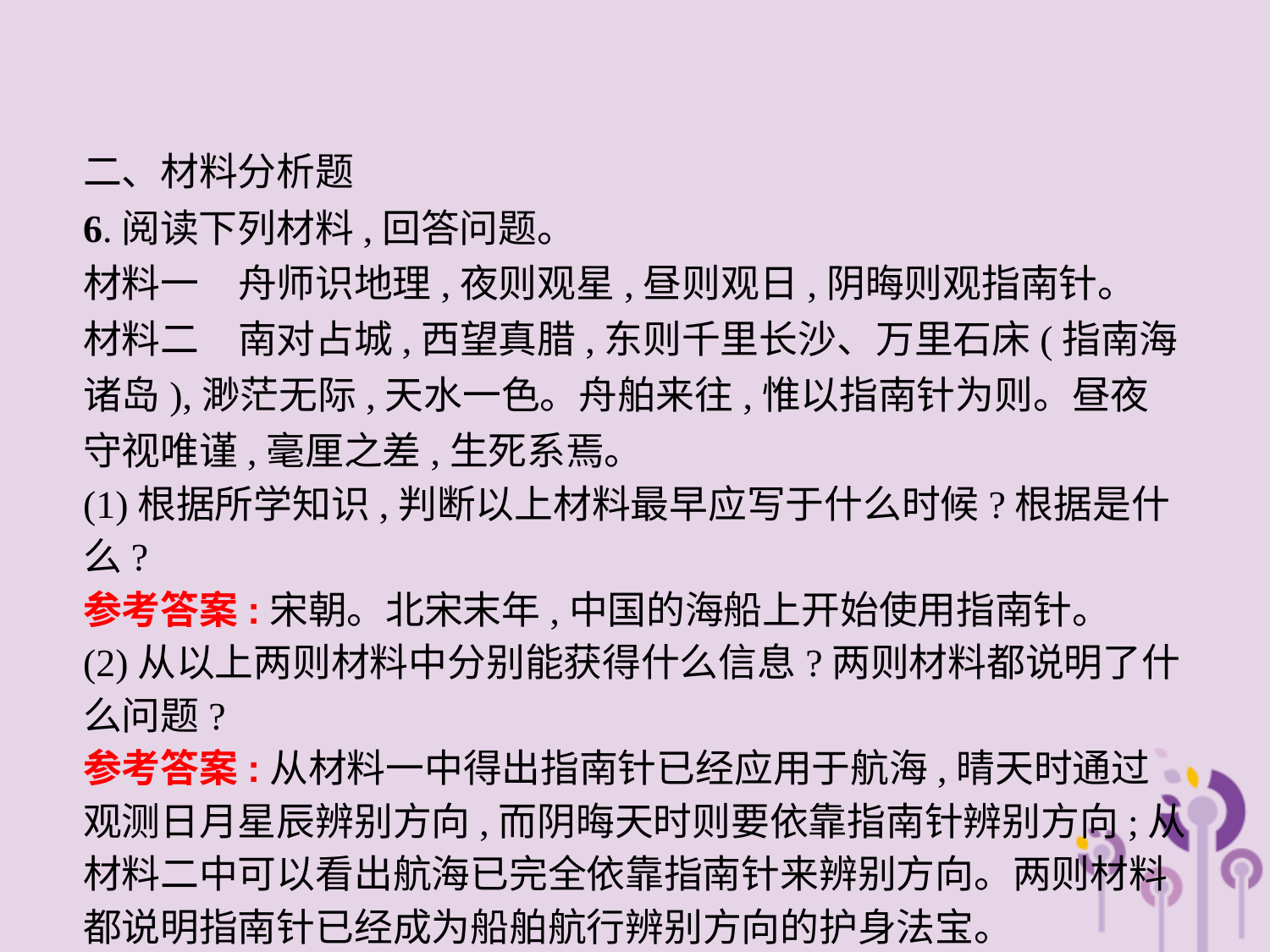

二、材料分析题
6.阅读下列材料,回答问题。
材料一　舟师识地理,夜则观星,昼则观日,阴晦则观指南针。
材料二　南对占城,西望真腊,东则千里长沙、万里石床(指南海诸岛),渺茫无际,天水一色。舟舶来往,惟以指南针为则。昼夜守视唯谨,毫厘之差,生死系焉。
(1)根据所学知识,判断以上材料最早应写于什么时候?根据是什么?
参考答案:宋朝。北宋末年,中国的海船上开始使用指南针。
(2)从以上两则材料中分别能获得什么信息?两则材料都说明了什么问题?
参考答案:从材料一中得出指南针已经应用于航海,晴天时通过观测日月星辰辨别方向,而阴晦天时则要依靠指南针辨别方向;从材料二中可以看出航海已完全依靠指南针来辨别方向。两则材料都说明指南针已经成为船舶航行辨别方向的护身法宝。